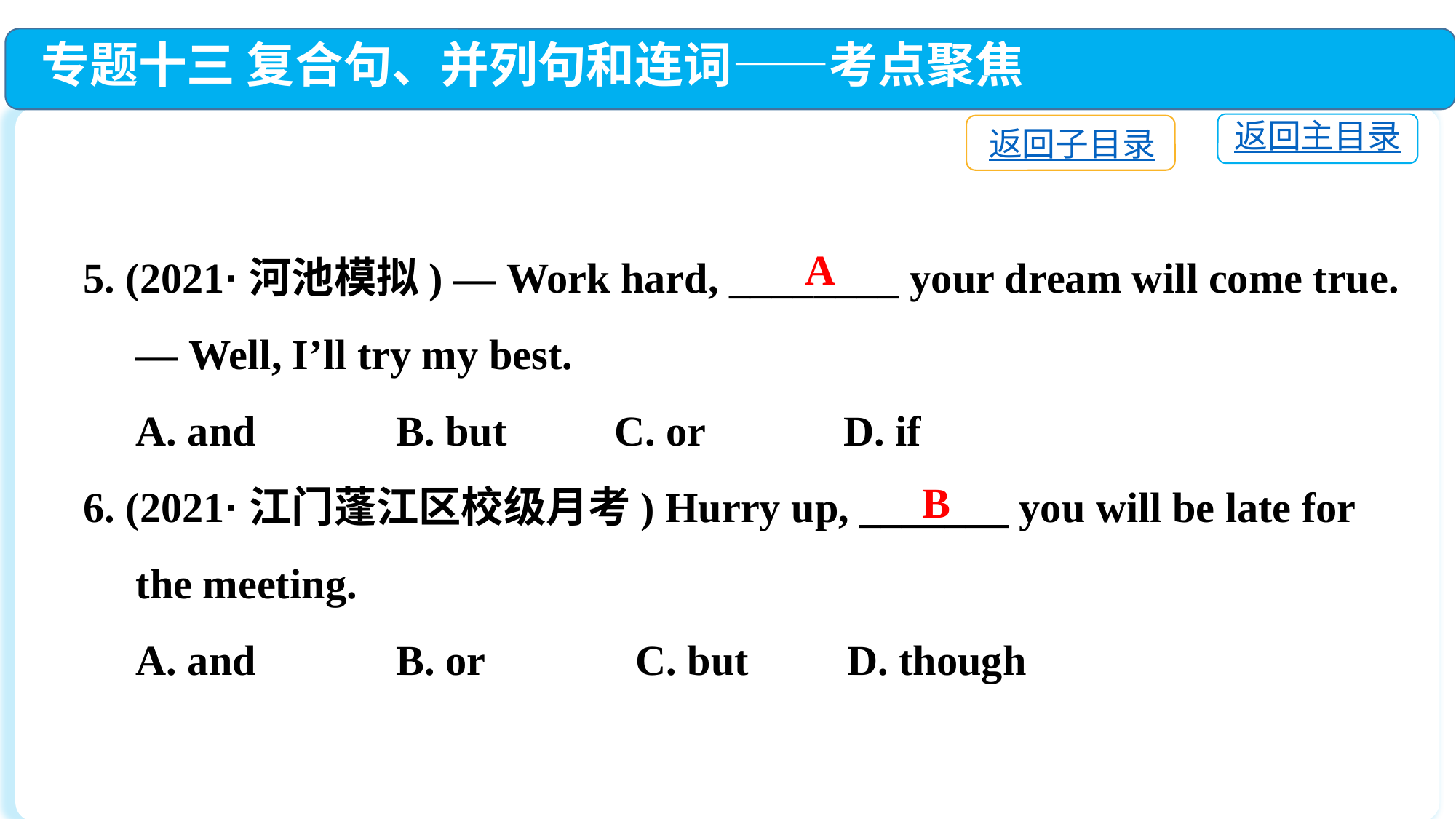

专题十三 复合句、并列句和连词——考点聚焦

返回主目录

返回子目录
5. (2021·河池模拟) — Work hard, ________ your dream will come true.
     — Well, I’ll try my best.
     A. and	         B. but	         C. or	          D. if
6. (2021·江门蓬江区校级月考) Hurry up, _______ you will be late for
     the meeting.
     A. and	         B. or	           C. but	D. though
A
B